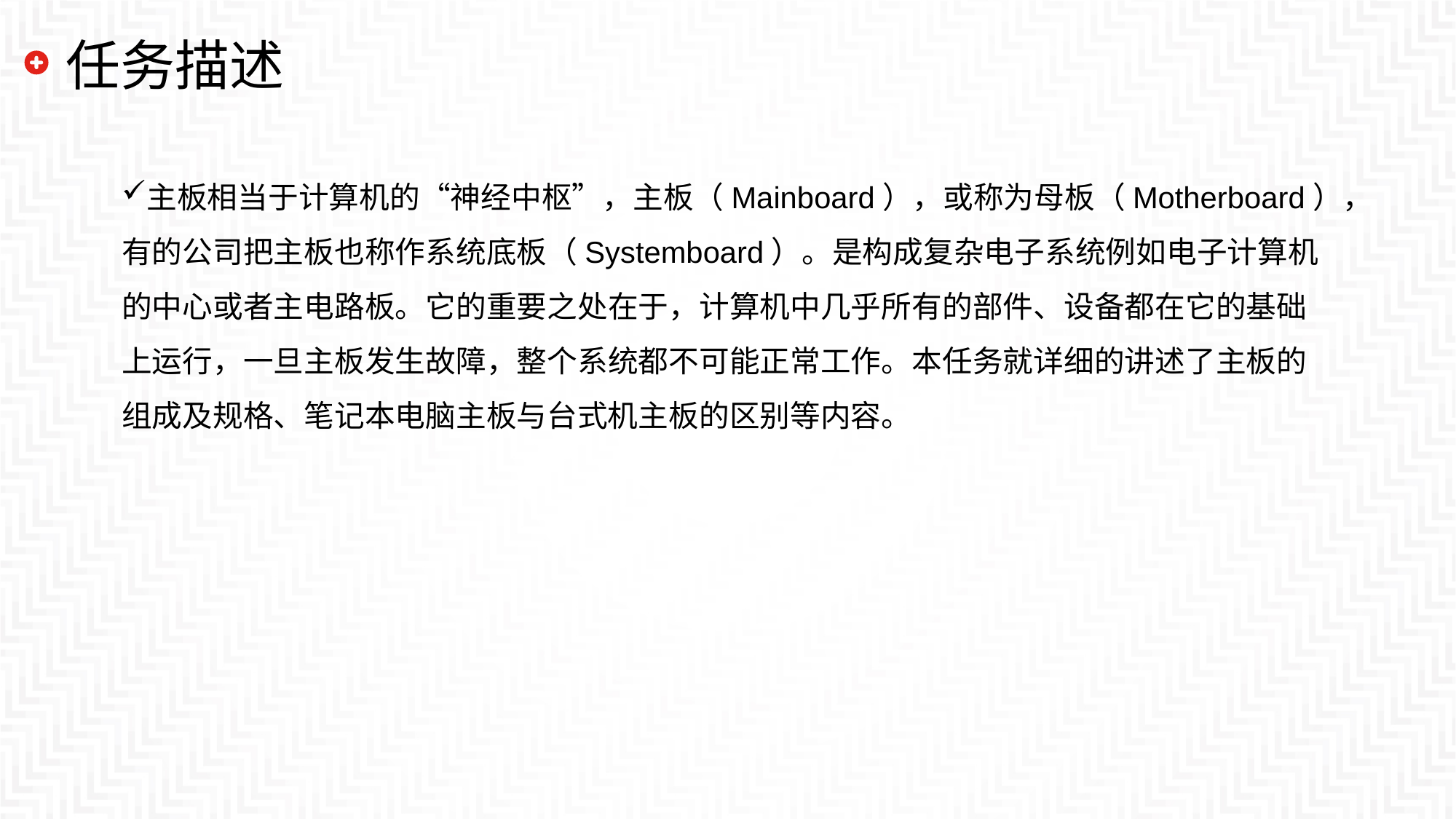

# 任务描述
主板相当于计算机的“神经中枢”，主板（Mainboard），或称为母板（Motherboard），
有的公司把主板也称作系统底板（Systemboard）。是构成复杂电子系统例如电子计算机
的中心或者主电路板。它的重要之处在于，计算机中几乎所有的部件、设备都在它的基础
上运行，一旦主板发生故障，整个系统都不可能正常工作。本任务就详细的讲述了主板的
组成及规格、笔记本电脑主板与台式机主板的区别等内容。